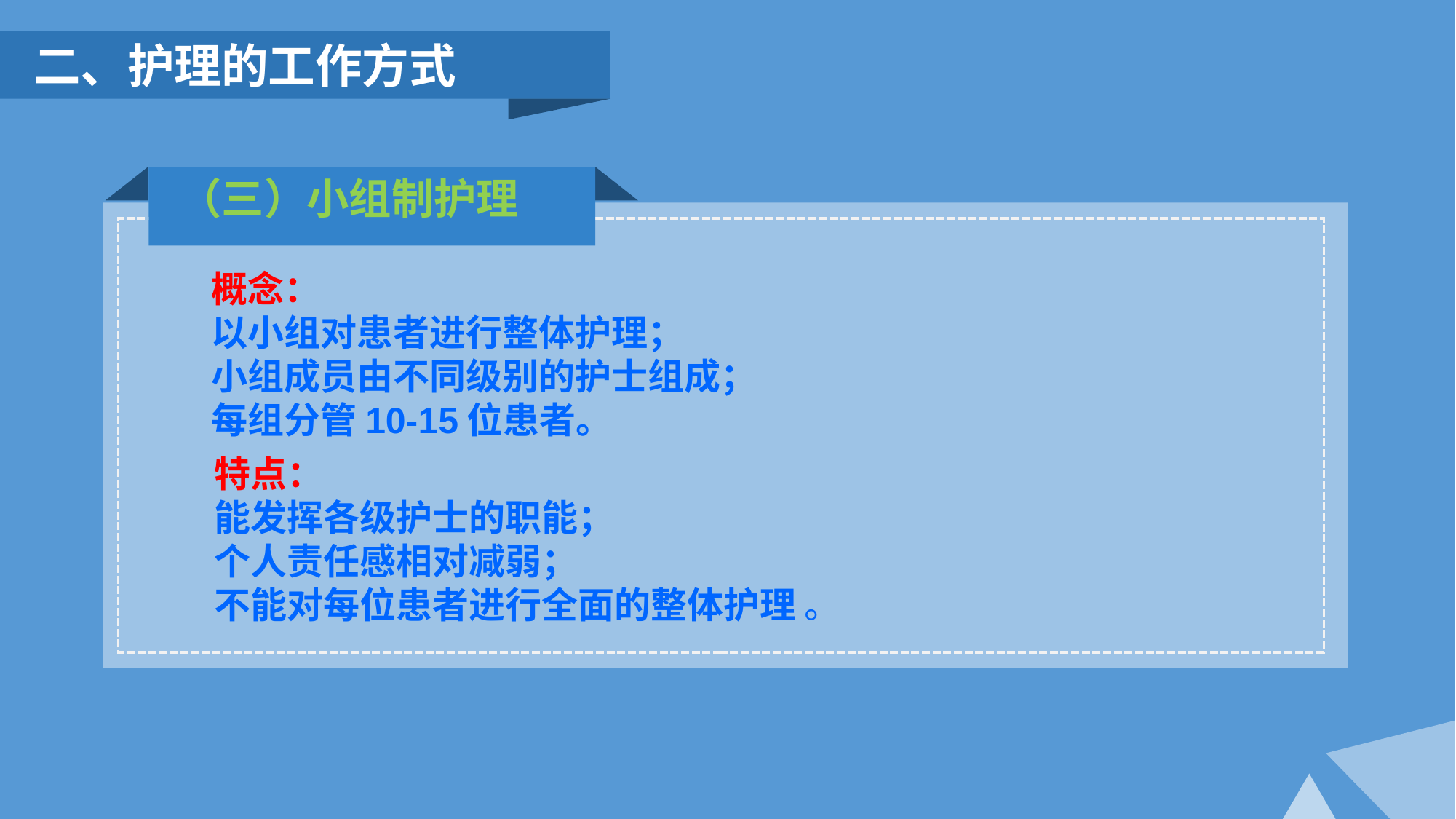

二、护理的工作方式

（三）小组制护理

概念：
以小组对患者进行整体护理；
小组成员由不同级别的护士组成；
每组分管10-15位患者。
特点：
能发挥各级护士的职能；
个人责任感相对减弱；
不能对每位患者进行全面的整体护理 。